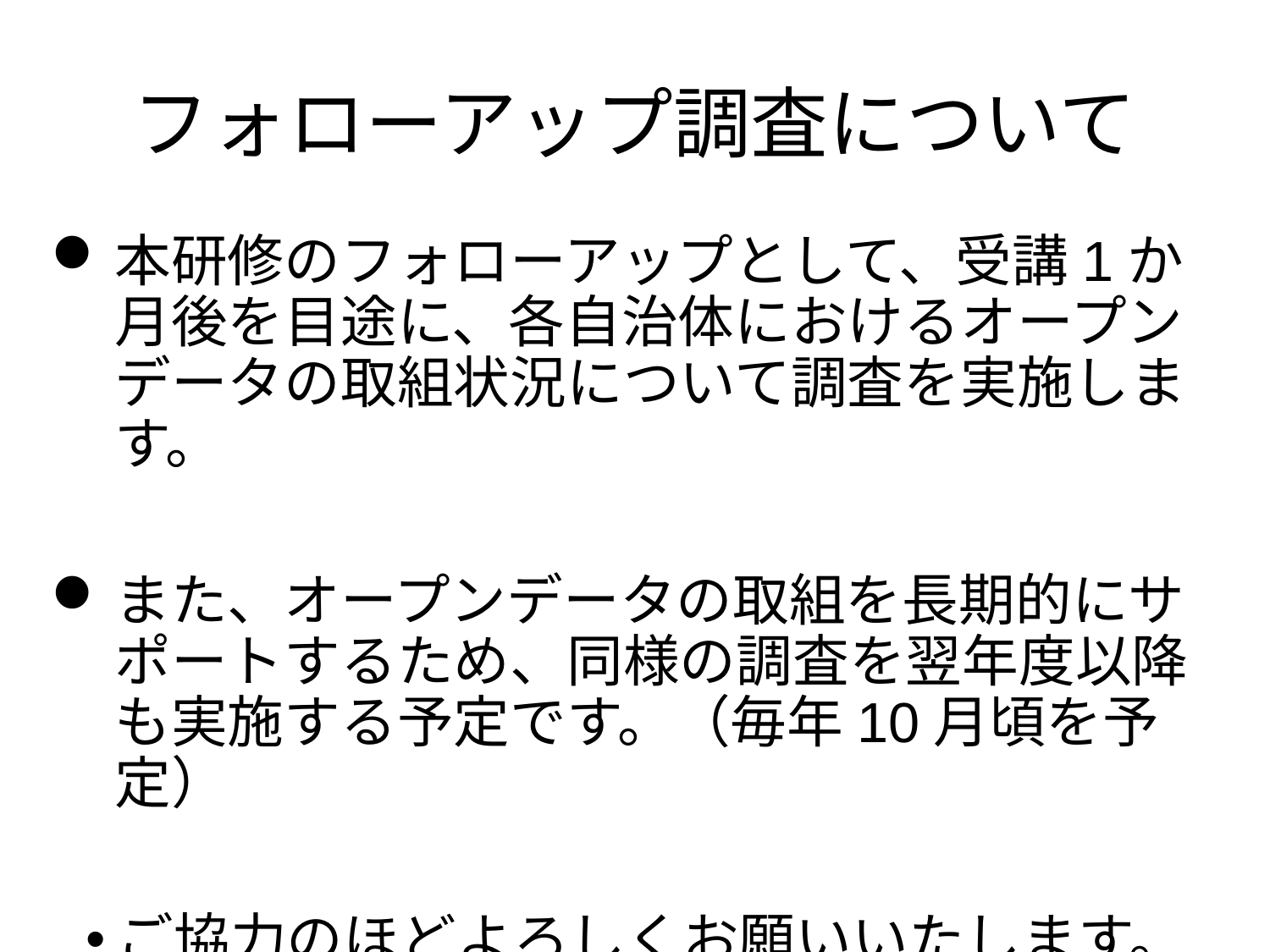

# フォローアップ調査について
本研修のフォローアップとして、受講1か月後を目途に、各自治体におけるオープンデータの取組状況について調査を実施します。

また、オープンデータの取組を長期的にサポートするため、同様の調査を翌年度以降も実施する予定です。（毎年10月頃を予定）

ご協力のほどよろしくお願いいたします。